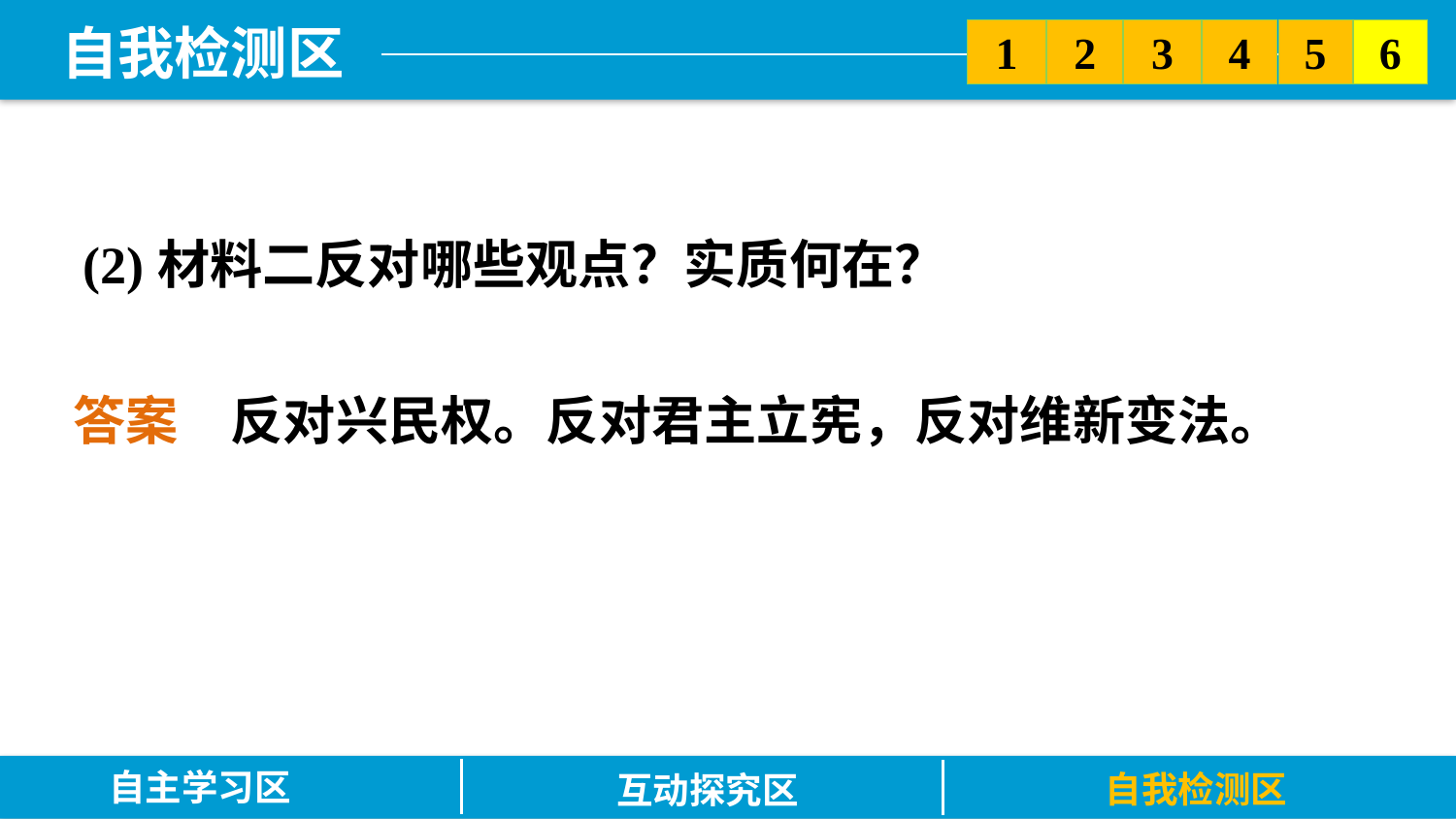

5
6
2
3
1
4
(2)材料二反对哪些观点？实质何在？
答案　反对兴民权。反对君主立宪，反对维新变法。
自主学习区
自我检测区
互动探究区